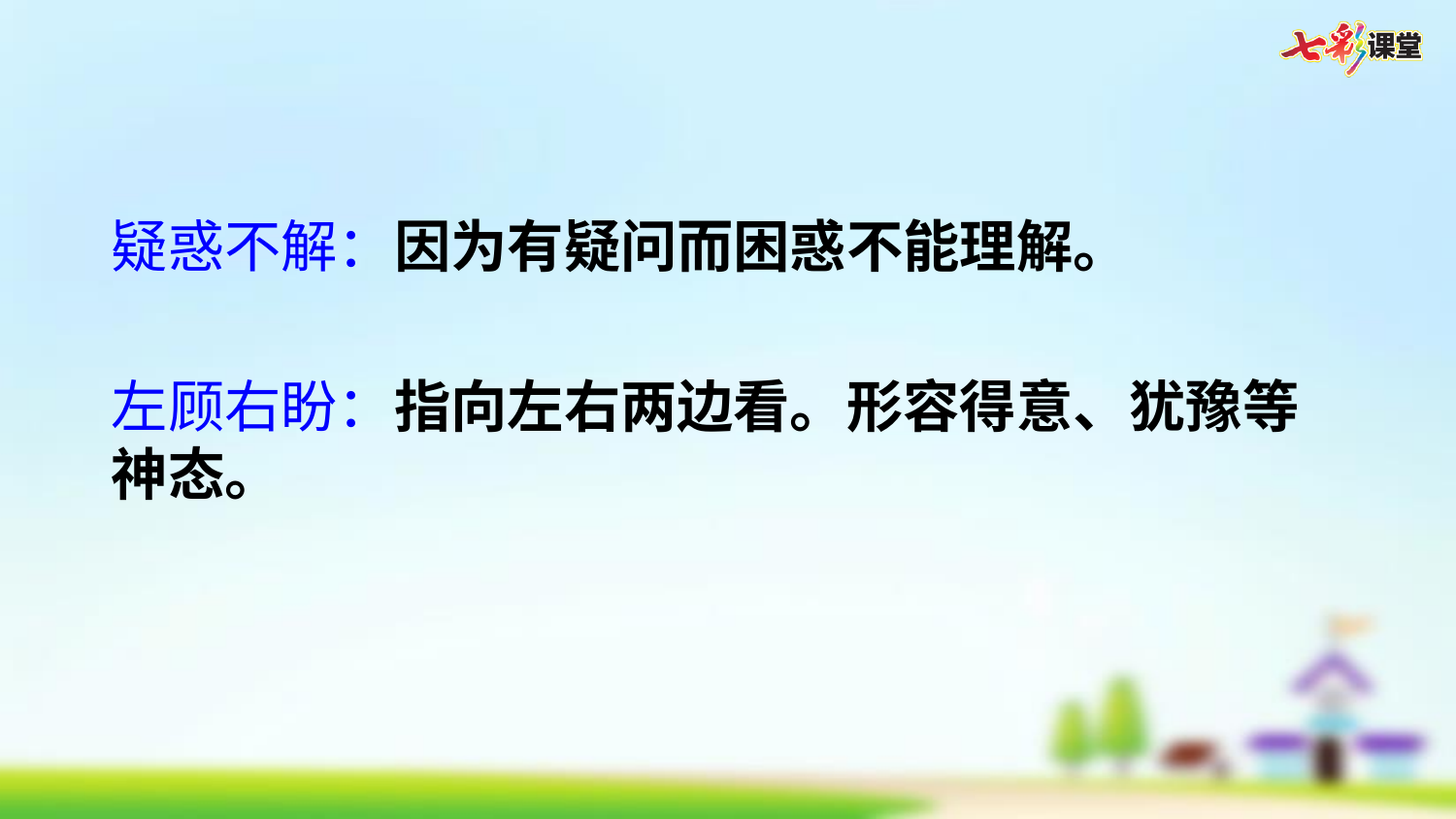

疑惑不解：因为有疑问而困惑不能理解。
左顾右盼：指向左右两边看。形容得意、犹豫等神态。